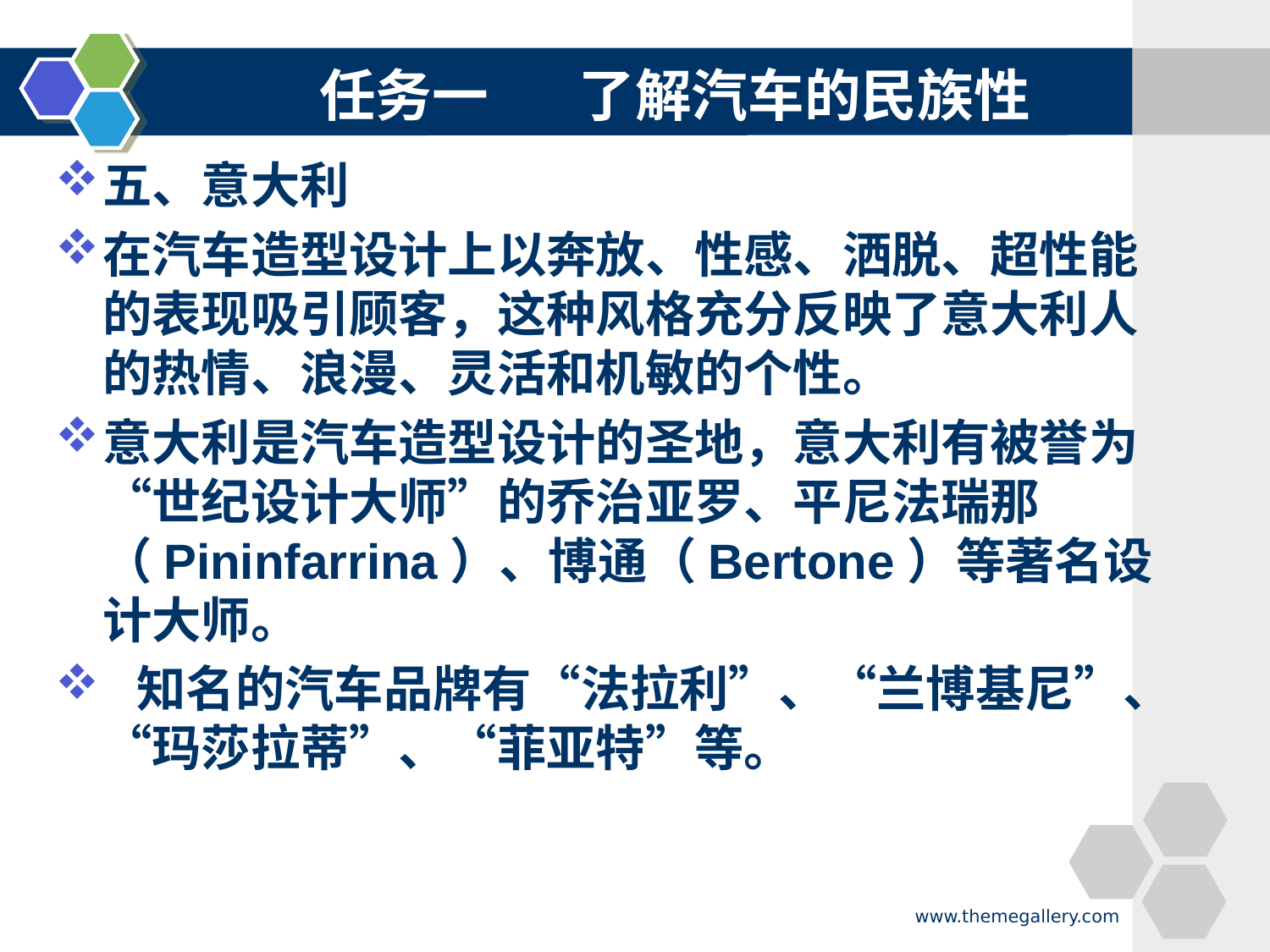

#
任务一       了解汽车的民族性
五、意大利
在汽车造型设计上以奔放、性感、洒脱、超性能的表现吸引顾客，这种风格充分反映了意大利人的热情、浪漫、灵活和机敏的个性。
意大利是汽车造型设计的圣地，意大利有被誉为“世纪设计大师”的乔治亚罗、平尼法瑞那（Pininfarrina）、博通（Bertone）等著名设计大师。
  知名的汽车品牌有“法拉利”、“兰博基尼”、“玛莎拉蒂”、“菲亚特”等。

www.themegallery.com